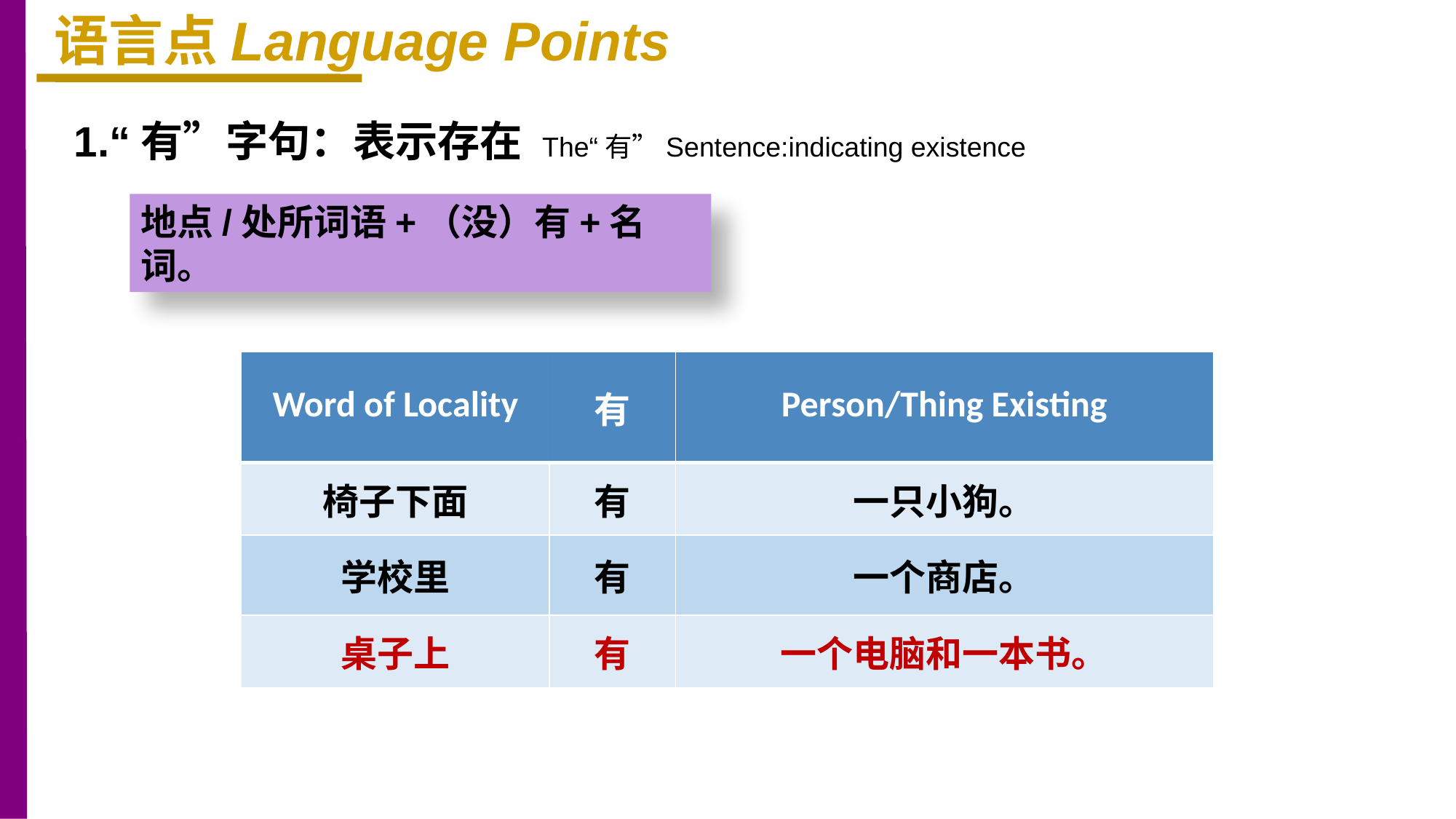

语言点Language Points
1.“有”字句：表示存在 The“有”Sentence:indicating existence
地点/处所词语+（没）有+名词。
| Word of Locality | 有 | Person/Thing Existing |
| --- | --- | --- |
| 椅子下面 | 有 | 一只小狗。 |
| 学校里 | 有 | 一个商店。 |
| 桌子上 | 有 | 一个电脑和一本书。 |